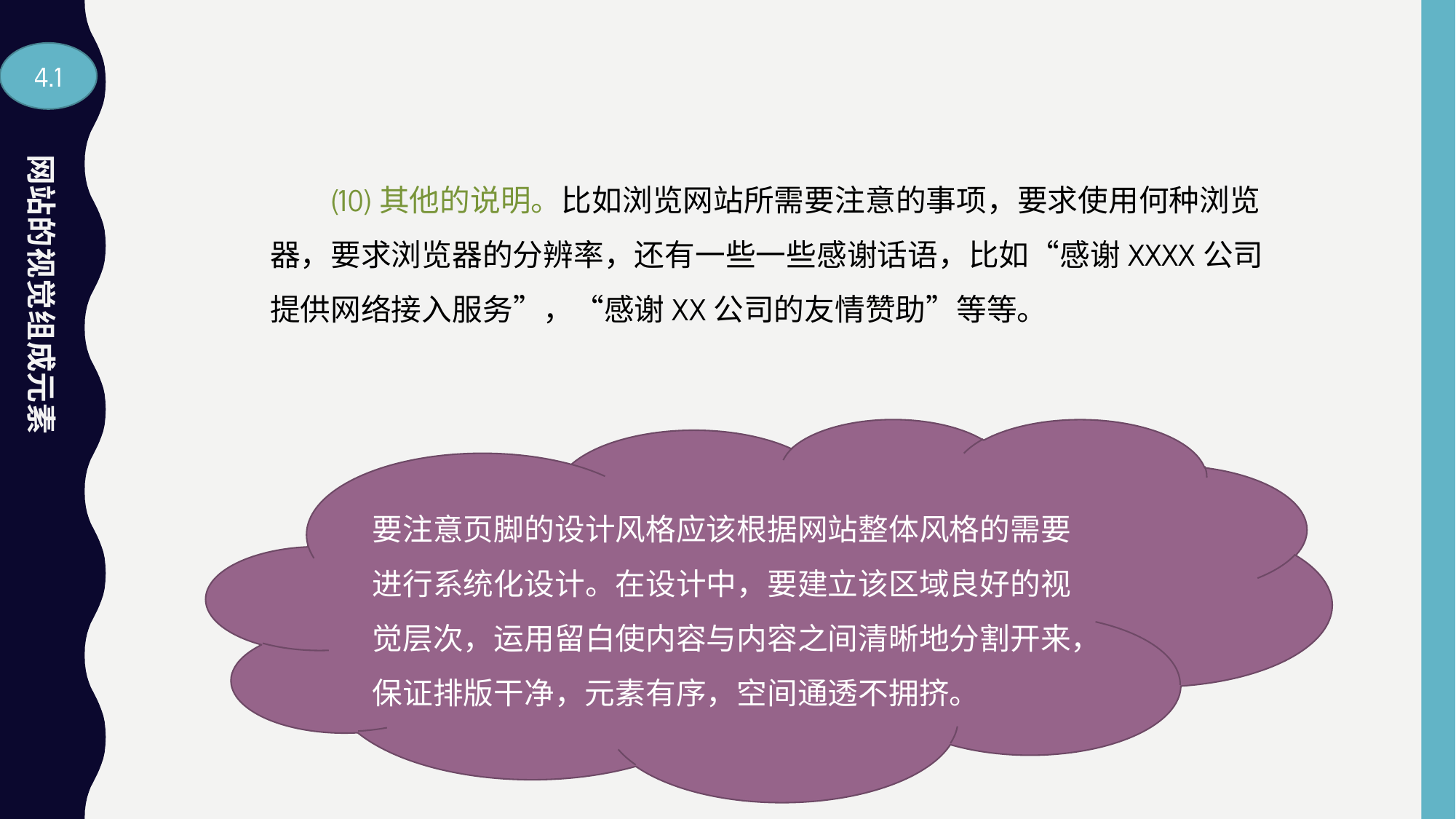

4.1
网站的视觉组成元素
　　(10)其他的说明。比如浏览网站所需要注意的事项，要求使用何种浏览器，要求浏览器的分辨率，还有一些一些感谢话语，比如“感谢XXXX公司提供网络接入服务”，“感谢XX公司的友情赞助”等等。
要注意页脚的设计风格应该根据网站整体风格的需要进行系统化设计。在设计中，要建立该区域良好的视觉层次，运用留白使内容与内容之间清晰地分割开来，保证排版干净，元素有序，空间通透不拥挤。